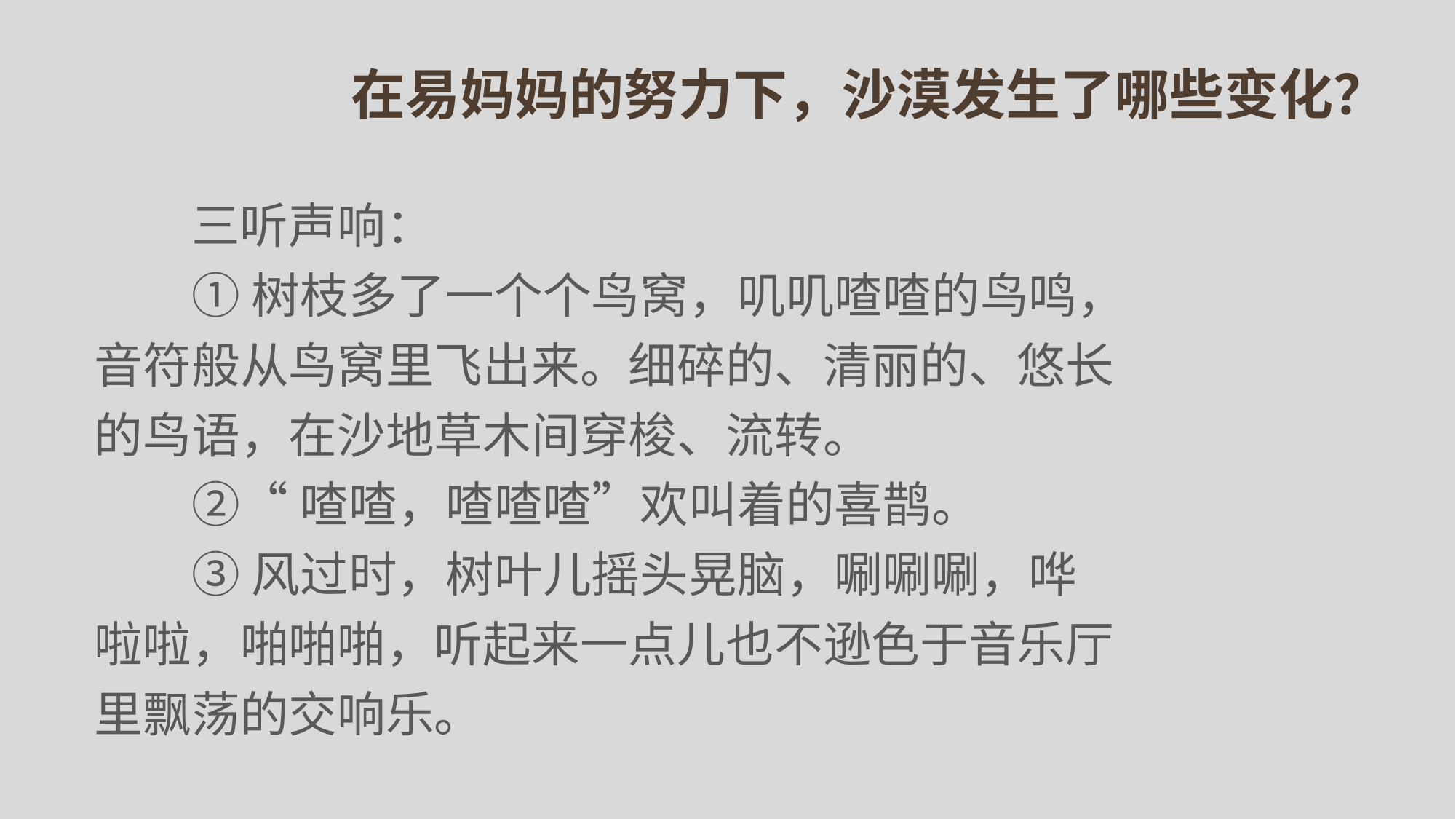

在易妈妈的努力下，沙漠发生了哪些变化？
三听声响：
①树枝多了一个个鸟窝，叽叽喳喳的鸟鸣，音符般从鸟窝里飞出来。细碎的、清丽的、悠长的鸟语，在沙地草木间穿梭、流转。
②“喳喳，喳喳喳”欢叫着的喜鹊。
③风过时，树叶儿摇头晃脑，唰唰唰，哗啦啦，啪啪啪，听起来一点儿也不逊色于音乐厅里飘荡的交响乐。